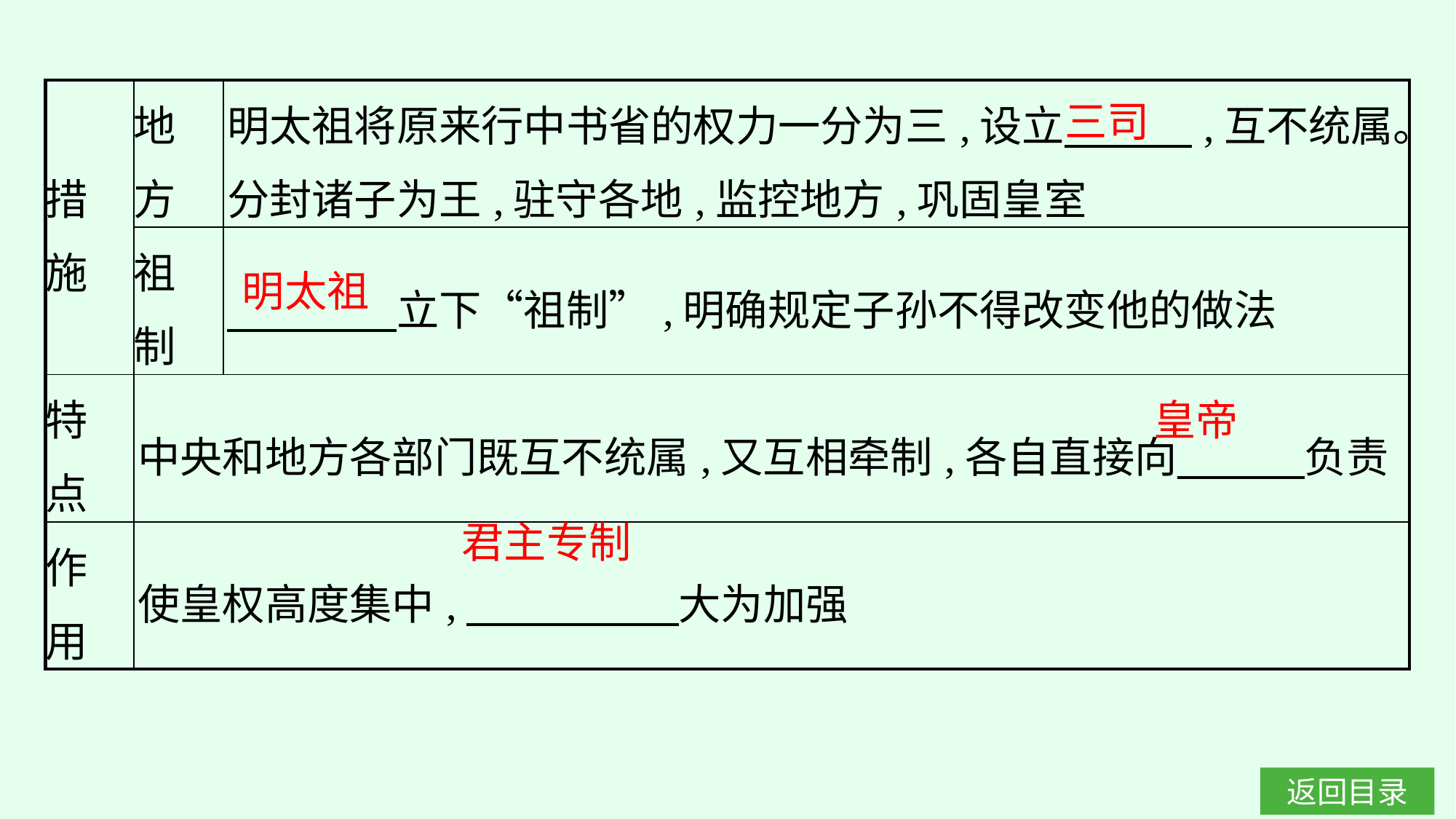

| 措 施 | 地 方 | 明太祖将原来行中书省的权力一分为三,设立　　　,互不统属。分封诸子为王,驻守各地,监控地方,巩固皇室 |
| --- | --- | --- |
|  | 祖 制 | 立下“祖制”,明确规定子孙不得改变他的做法 |
| 特 点 | 中央和地方各部门既互不统属,又互相牵制,各自直接向　　　负责 |  |
| 作 用 | 使皇权高度集中,　　　　　大为加强 |  |
三司
明太祖
皇帝
君主专制